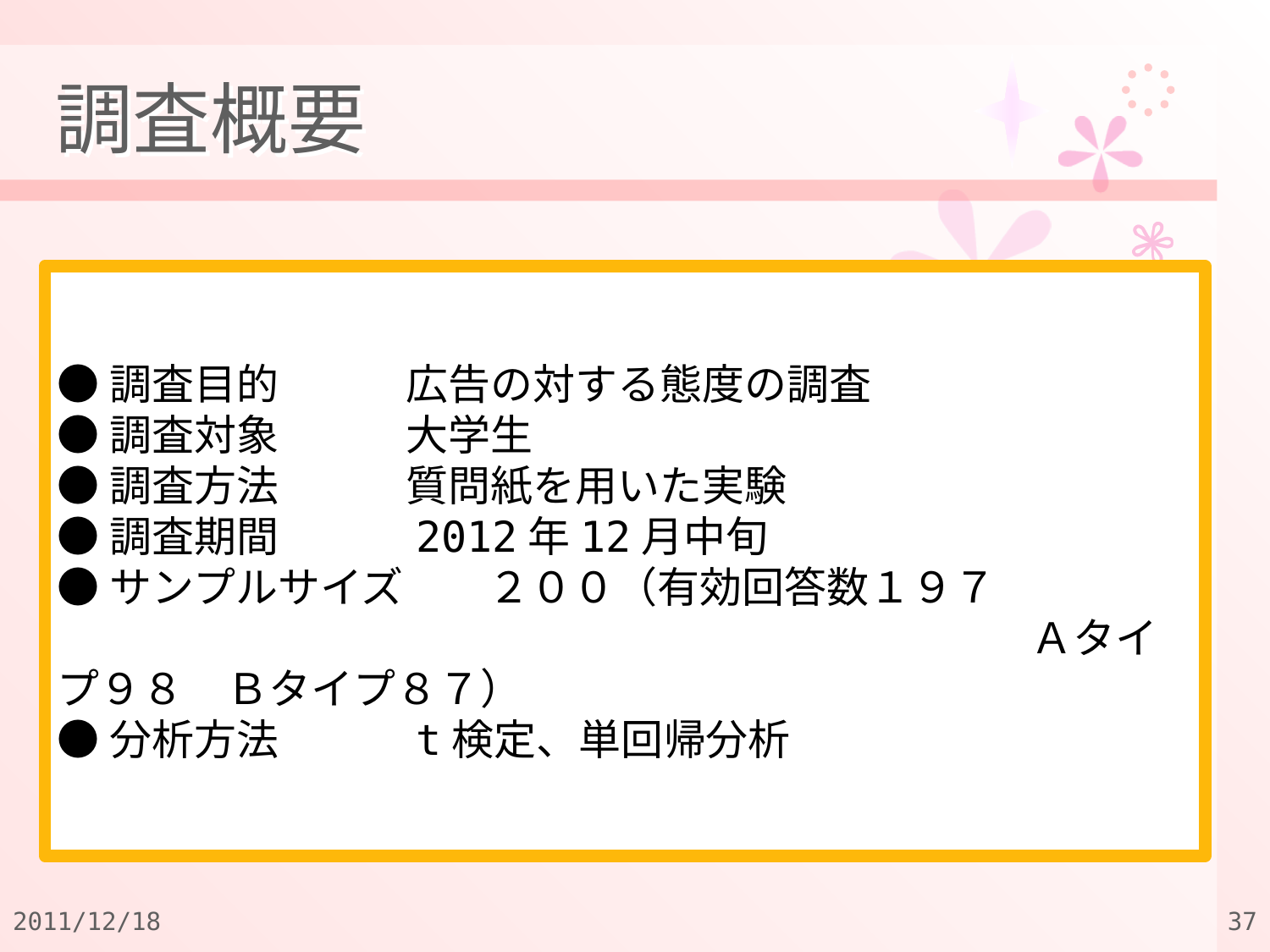

# 調査概要
●調査目的　　　広告の対する態度の調査
●調査対象　　　大学生
●調査方法　　　質問紙を用いた実験
●調査期間　　　2012年12月中旬
●サンプルサイズ　　２００（有効回答数１９７
　　　　　　　　　　　　　　　　　　　　　　　Ａタイプ９８　Ｂタイプ８７）
●分析方法　　　t検定、単回帰分析
2011/12/18
37